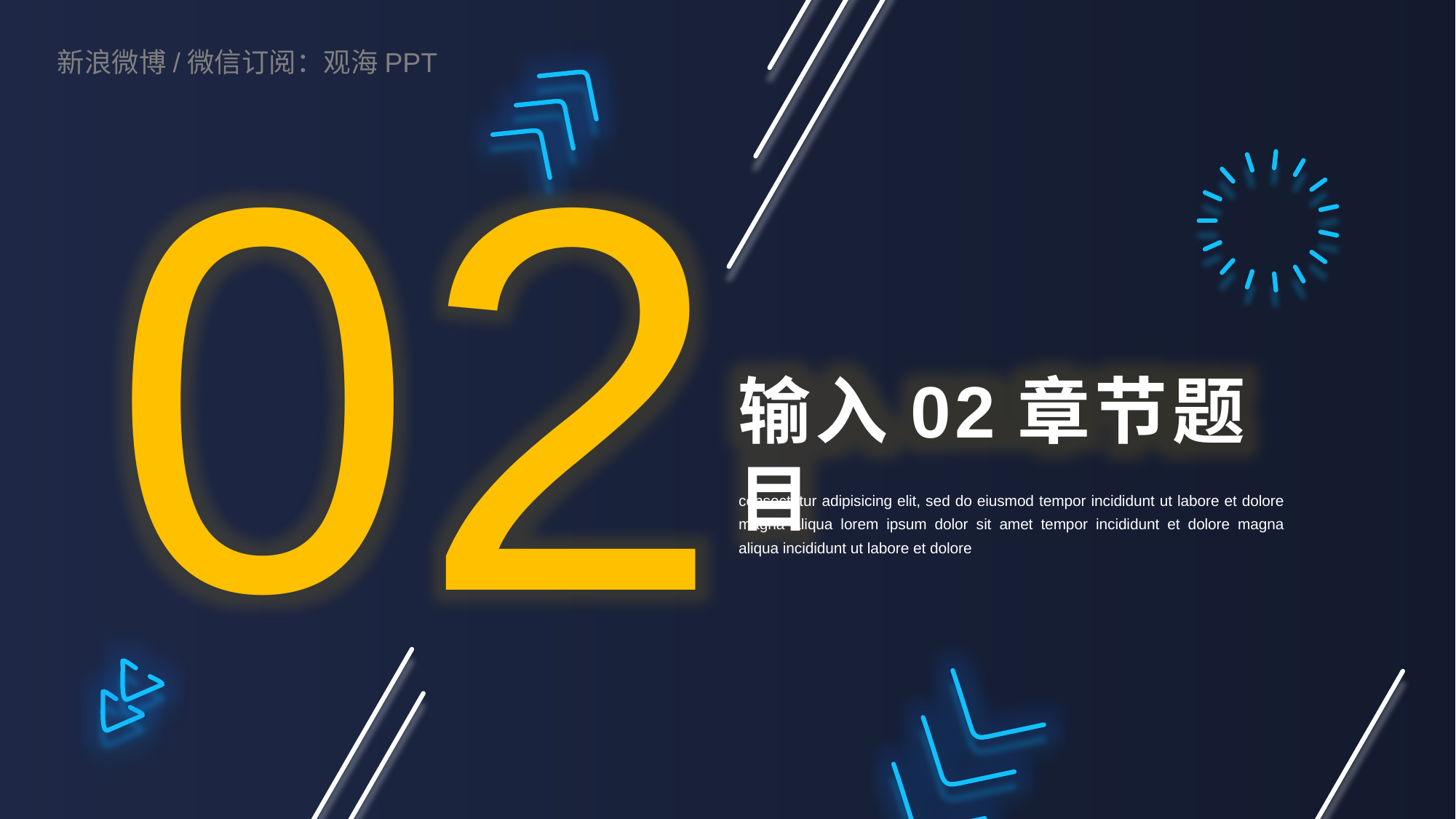

02
新浪微博/微信订阅：观海PPT

输入02章节题目
consectetur adipisicing elit, sed do eiusmod tempor incididunt ut labore et dolore magna aliqua lorem ipsum dolor sit amet tempor incididunt et dolore magna aliqua incididunt ut labore et dolore